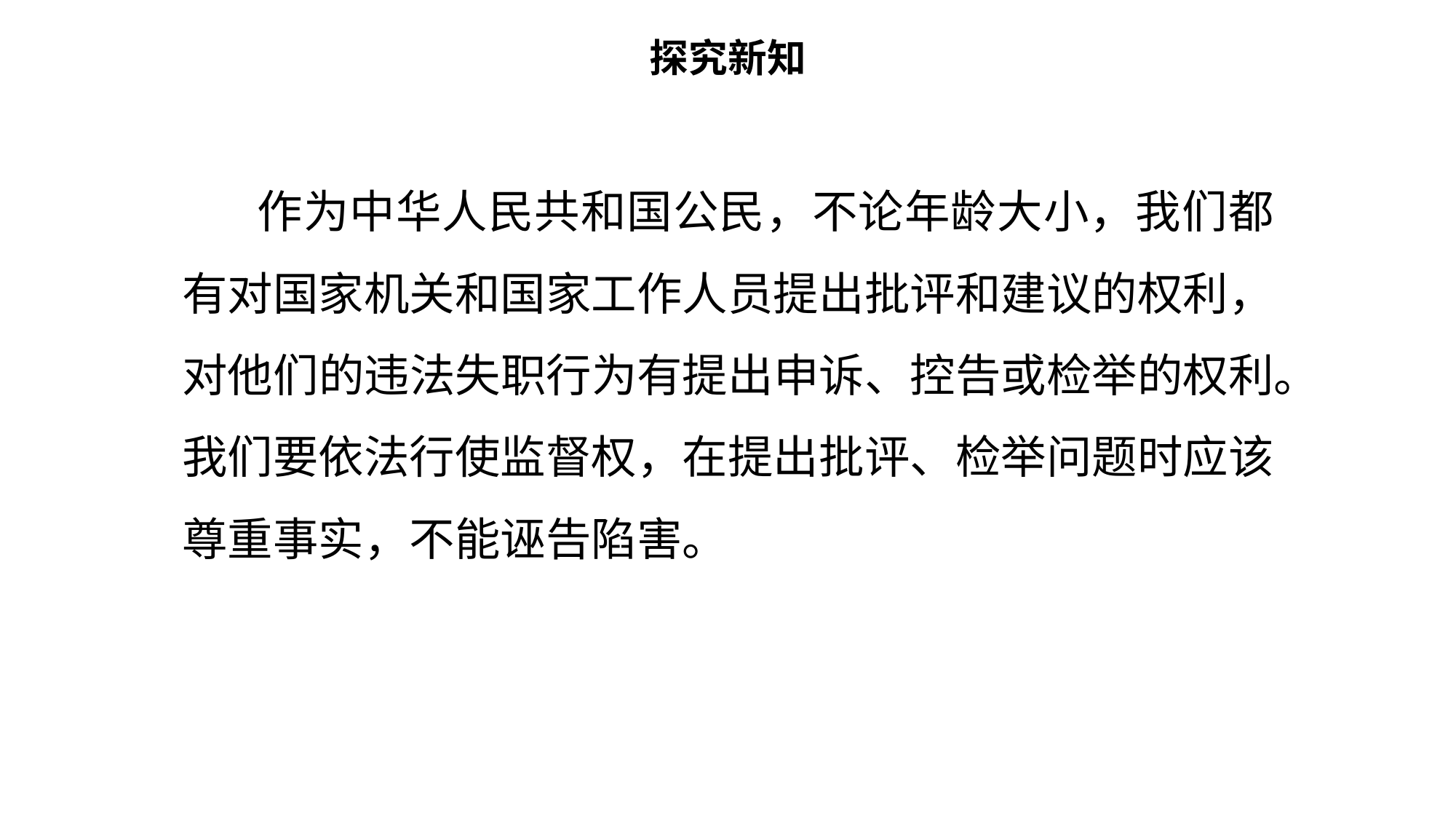

# 探究新知
作为中华人民共和国公民，不论年龄大小，我们都有对国家机关和国家工作人员提出批评和建议的权利，对他们的违法失职行为有提出申诉、控告或检举的权利。我们要依法行使监督权，在提出批评、检举问题时应该尊重事实，不能诬告陷害。